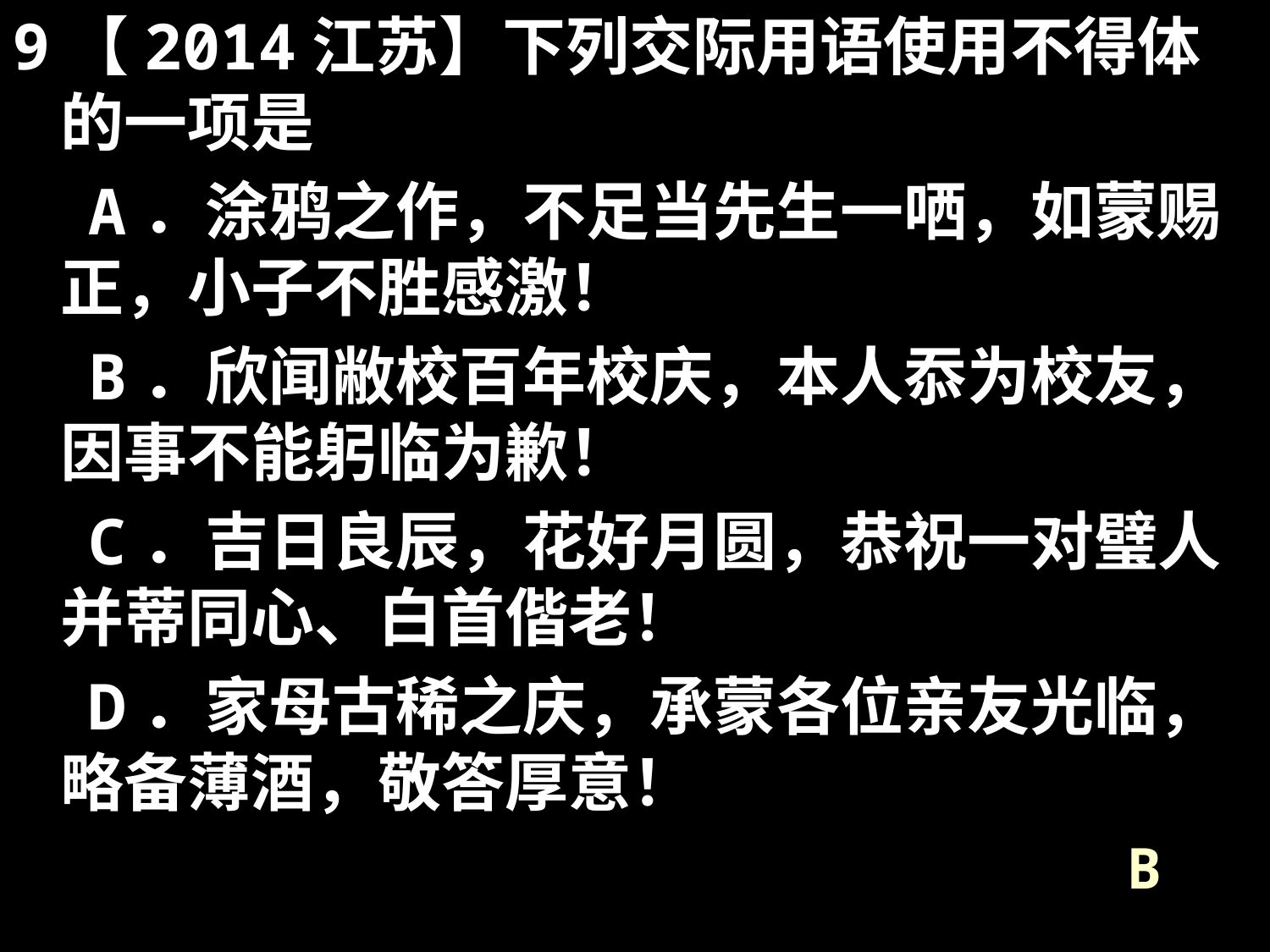

9【2014江苏】下列交际用语使用不得体的一项是
  A．涂鸦之作，不足当先生一哂，如蒙赐正，小子不胜感激！
  B．欣闻敝校百年校庆，本人忝为校友，因事不能躬临为歉！
  C．吉日良辰，花好月圆，恭祝一对璧人并蒂同心、白首偕老！
  D．家母古稀之庆，承蒙各位亲友光临，略备薄酒，敬答厚意！
B